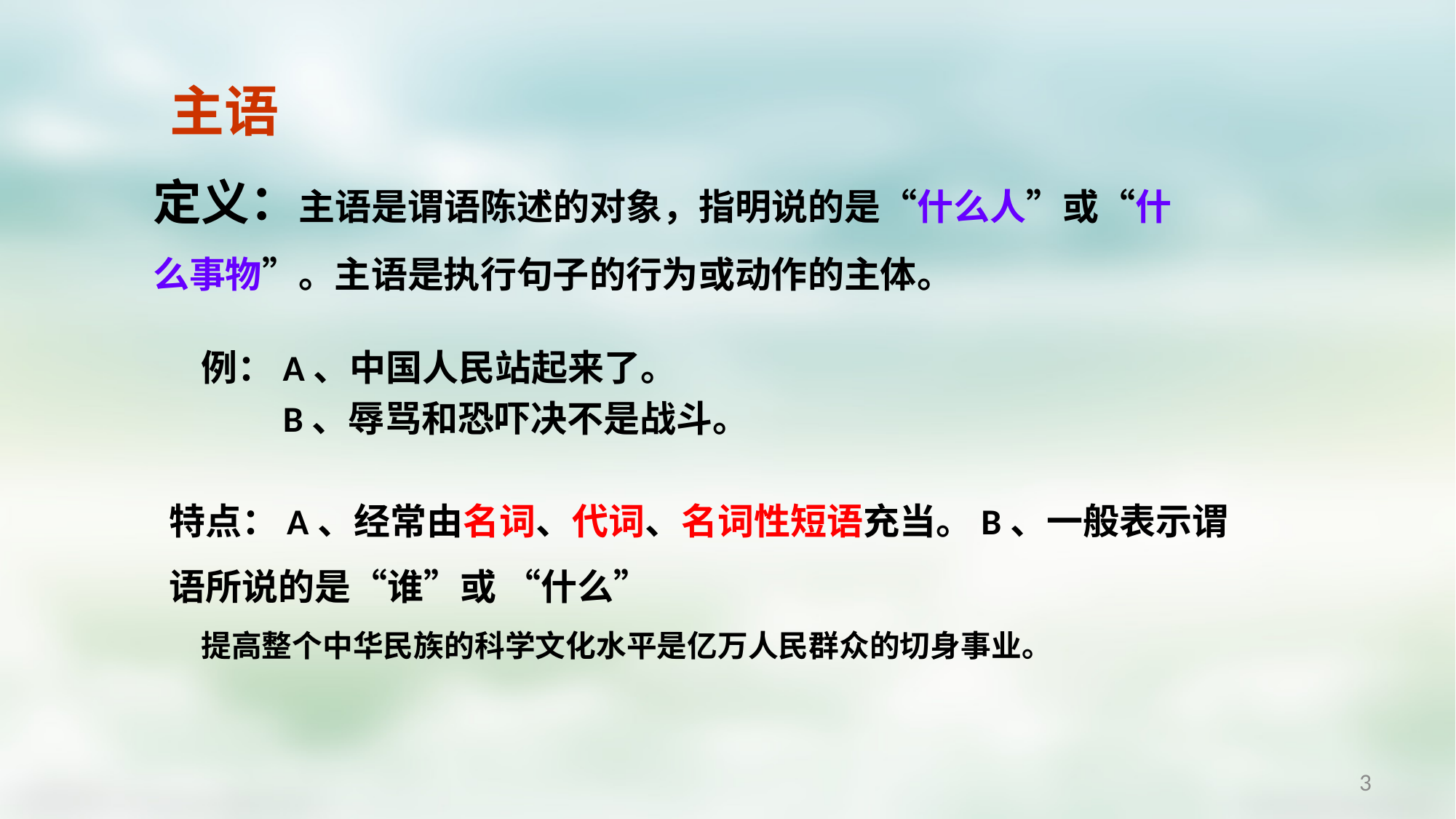

主语
定义：主语是谓语陈述的对象，指明说的是“什么人”或“什么事物”。主语是执行句子的行为或动作的主体。

例：A、中国人民站起来了。
          B、辱骂和恐吓决不是战斗。

特点：A、经常由名词、代词、名词性短语充当。B、一般表示谓语所说的是“谁”或 “什么”
提高整个中华民族的科学文化水平是亿万人民群众的切身事业。
3